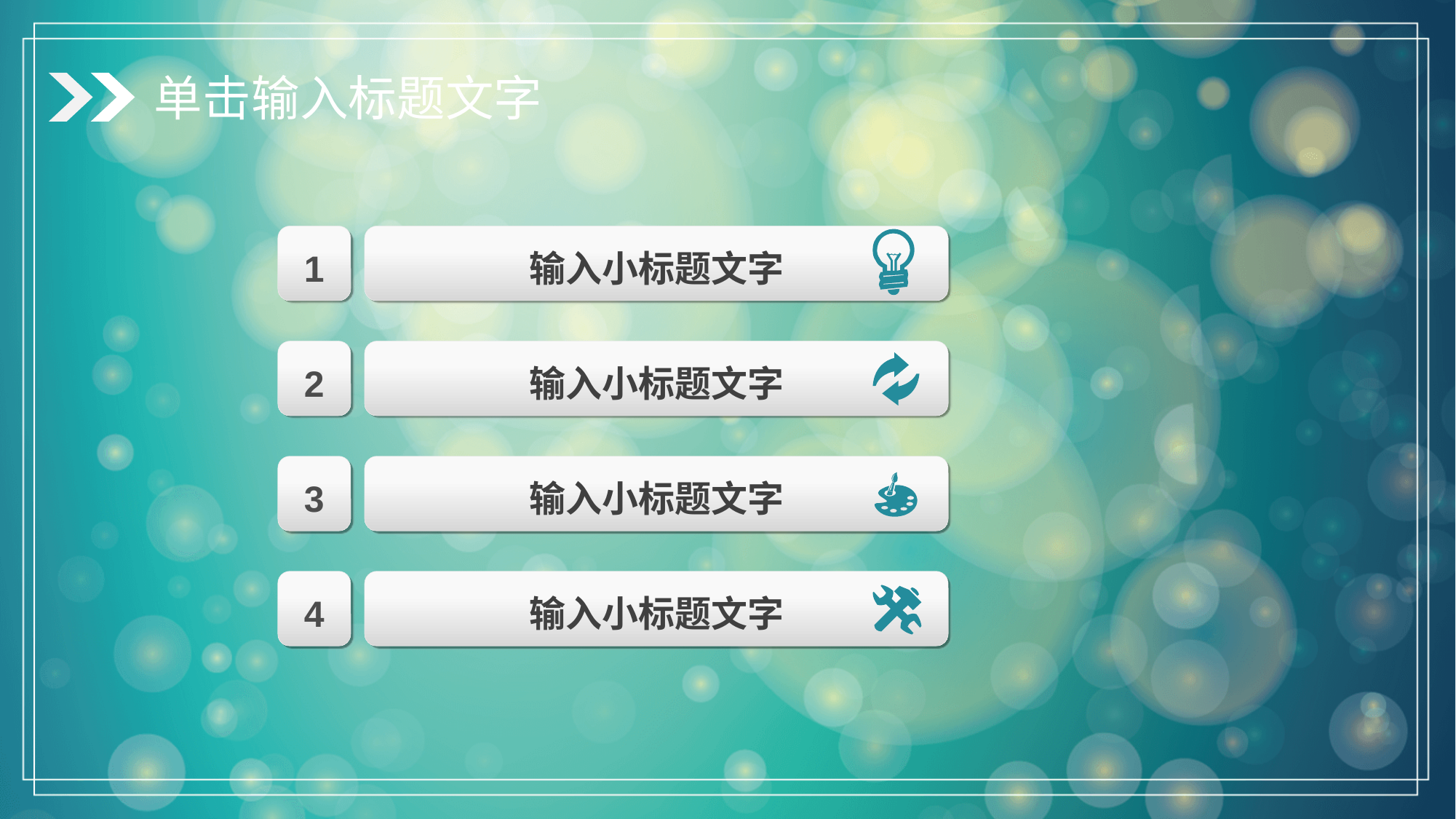

单击输入标题文字

1
输入小标题文字

2
输入小标题文字

3
输入小标题文字

4
输入小标题文字